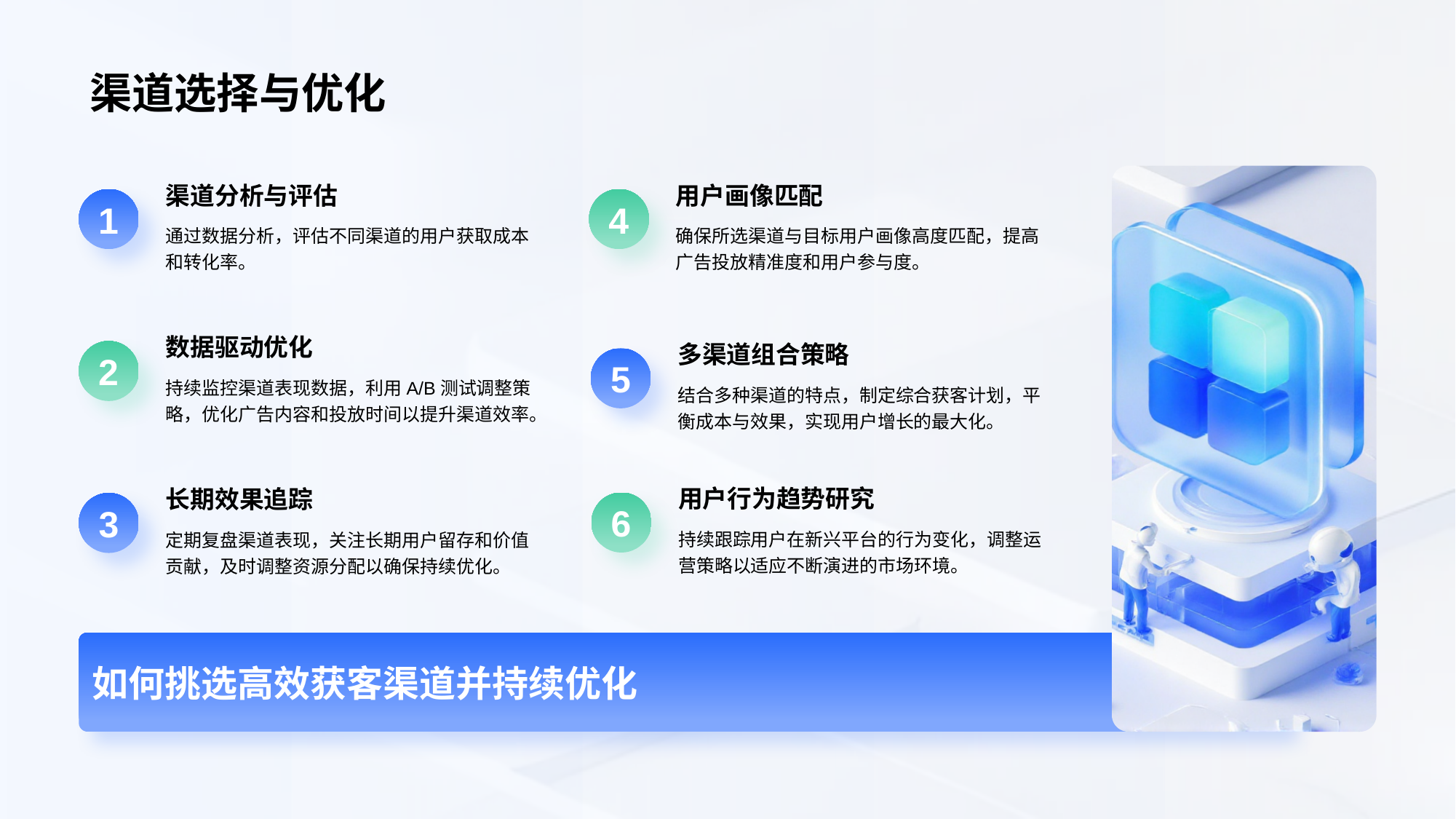

# 渠道选择与优化

用户画像匹配
4
确保所选渠道与目标用户画像高度匹配，提高广告投放精准度和用户参与度。
渠道分析与评估
1
通过数据分析，评估不同渠道的用户获取成本和转化率。
数据驱动优化
2
持续监控渠道表现数据，利用A/B测试调整策略，优化广告内容和投放时间以提升渠道效率。
多渠道组合策略
5
结合多种渠道的特点，制定综合获客计划，平衡成本与效果，实现用户增长的最大化。
用户行为趋势研究
6
持续跟踪用户在新兴平台的行为变化，调整运营策略以适应不断演进的市场环境。
长期效果追踪
3
定期复盘渠道表现，关注长期用户留存和价值贡献，及时调整资源分配以确保持续优化。
如何挑选高效获客渠道并持续优化
2